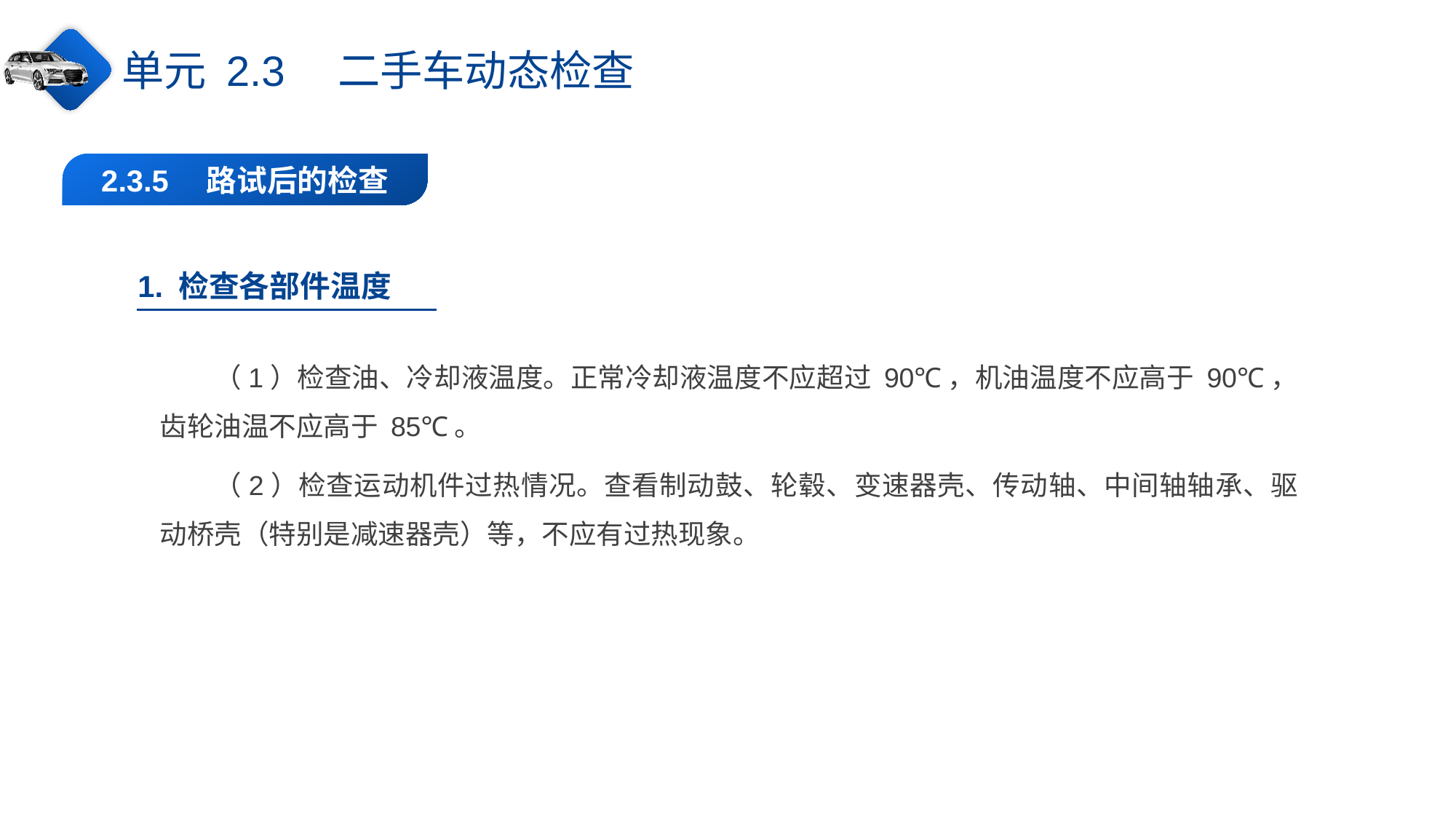

单元 2.3　二手车动态检查
2.3.5　路试后的检查
1. 检查各部件温度
（1）检查油、冷却液温度。正常冷却液温度不应超过 90℃，机油温度不应高于 90℃，齿轮油温不应高于 85℃。
（2）检查运动机件过热情况。查看制动鼓、轮毂、变速器壳、传动轴、中间轴轴承、驱动桥壳（特别是减速器壳）等，不应有过热现象。